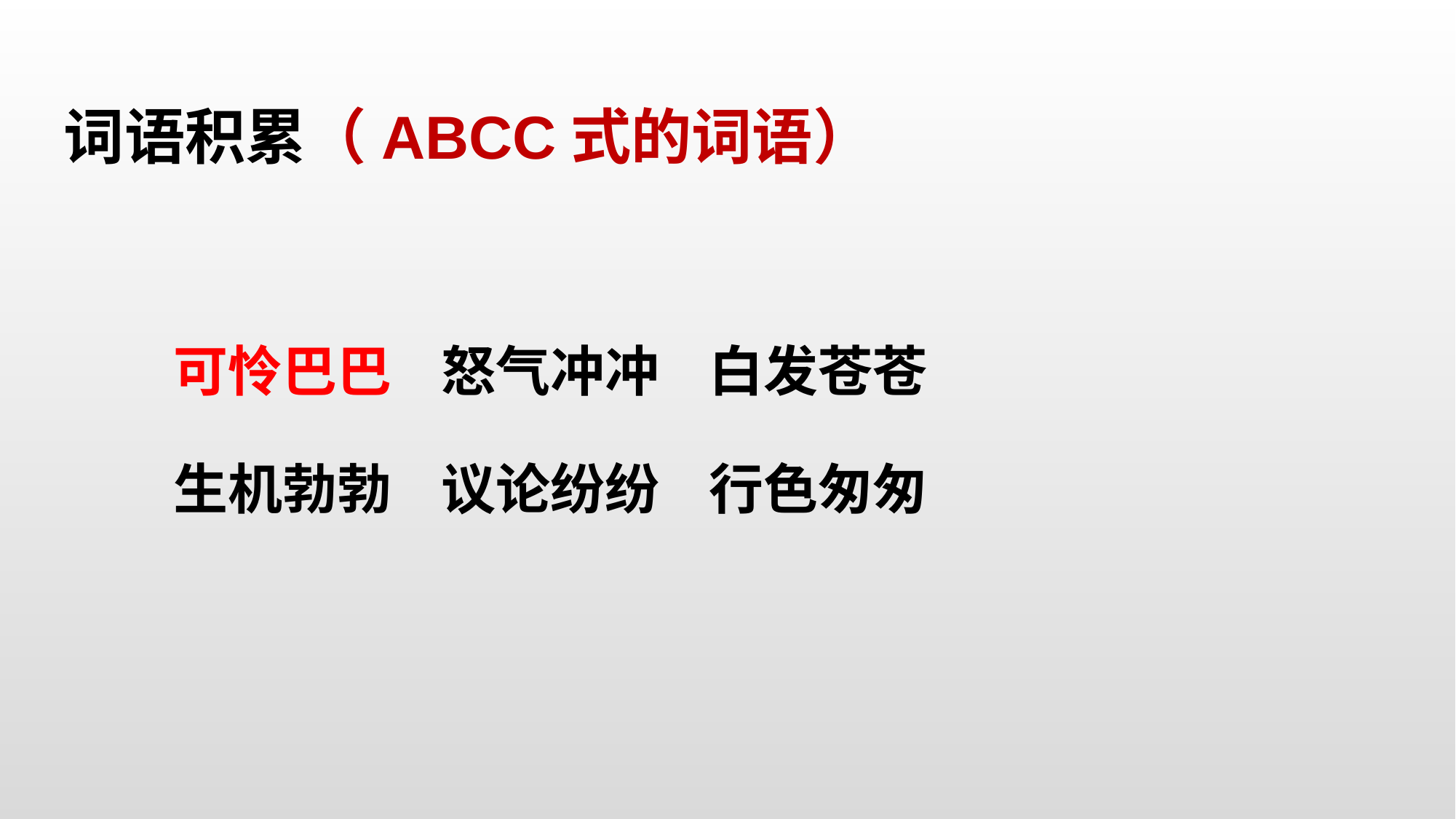

词语积累（ABCC式的词语）
可怜巴巴    怒气冲冲    白发苍苍
生机勃勃    议论纷纷    行色匆匆